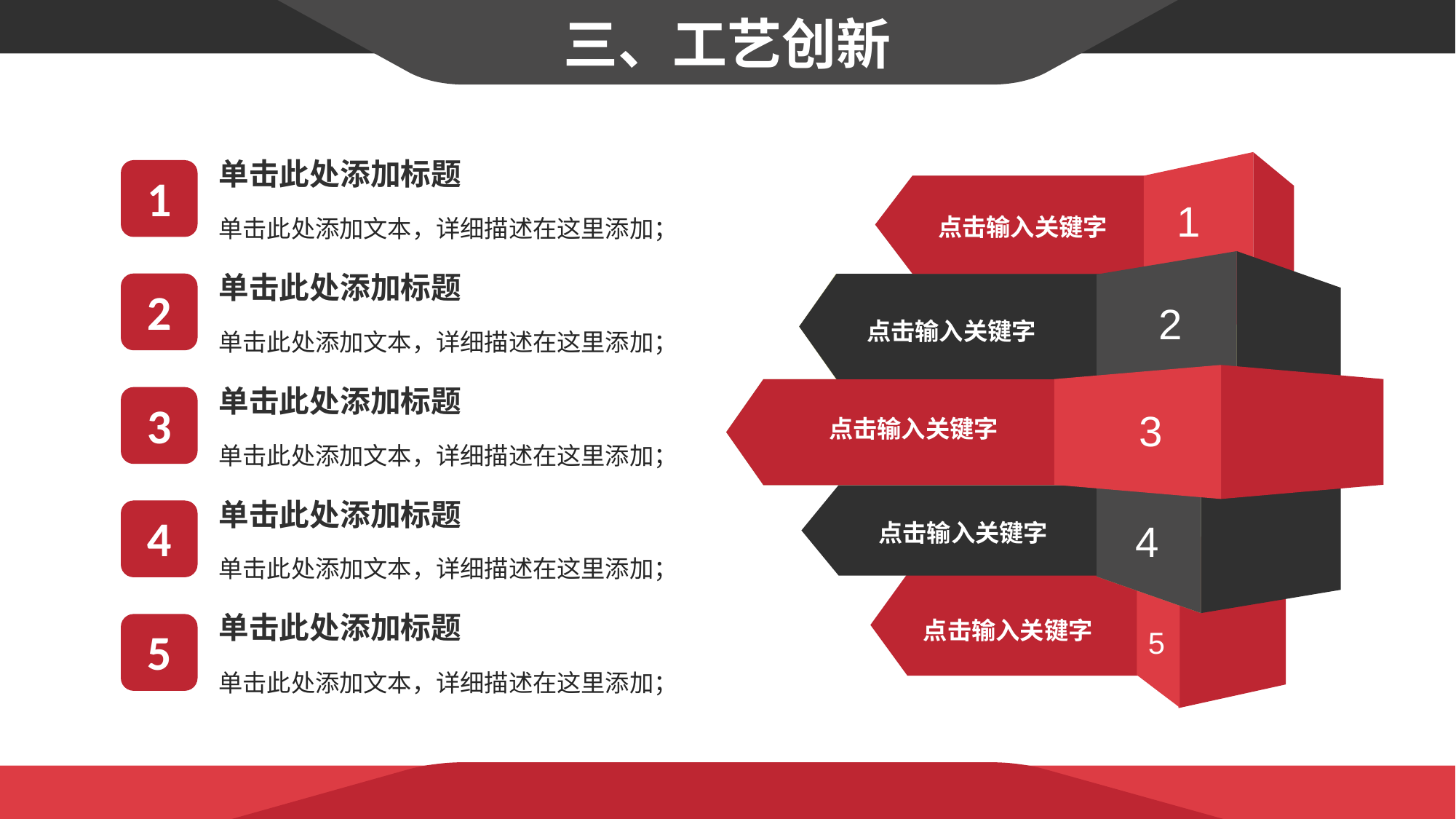

三、工艺创新
单击此处添加标题

1
单击此处添加文本，详细描述在这里添加；

1
点击输入关键字
单击此处添加标题

2
单击此处添加文本，详细描述在这里添加；
2
点击输入关键字
单击此处添加标题

3
单击此处添加文本，详细描述在这里添加；
3
点击输入关键字
单击此处添加标题

4
单击此处添加文本，详细描述在这里添加；
4
点击输入关键字
5
单击此处添加标题

5
单击此处添加文本，详细描述在这里添加；
点击输入关键字